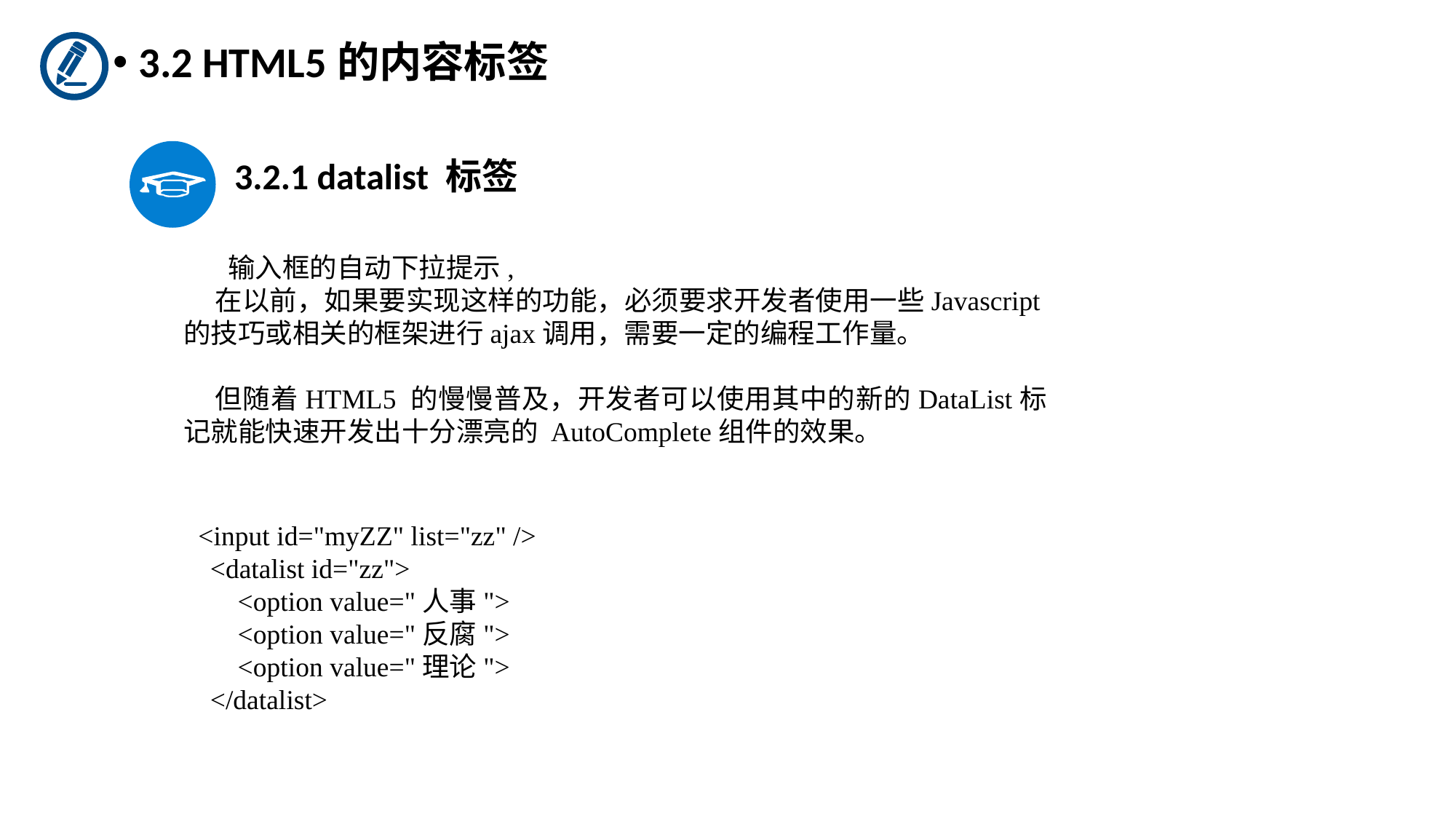

3.2 HTML5的内容标签

3.2.1 datalist 标签
 输入框的自动下拉提示,
在以前，如果要实现这样的功能，必须要求开发者使用一些Javascript的技巧或相关的框架进行ajax调用，需要一定的编程工作量。

但随着HTML5 的慢慢普及，开发者可以使用其中的新的DataList标记就能快速开发出十分漂亮的 AutoComplete组件的效果。
<input id="myZZ" list="zz" />
    <datalist id="zz">
        <option value="人事">
        <option value="反腐">
        <option value="理论">
    </datalist>